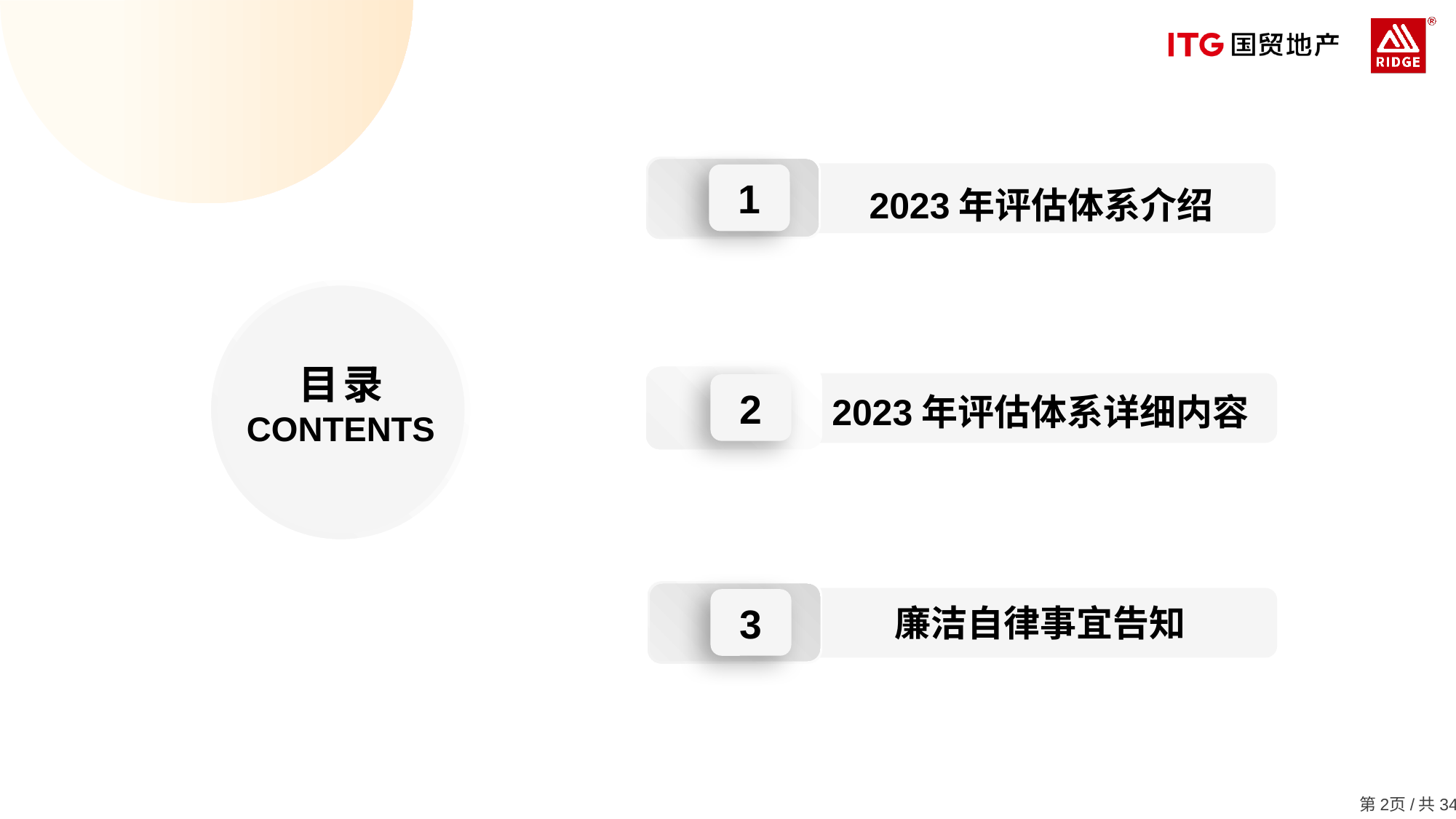

1
2023年评估体系介绍

3
廉洁自律事宜告知

目录
contents

2023年评估体系详细内容

2